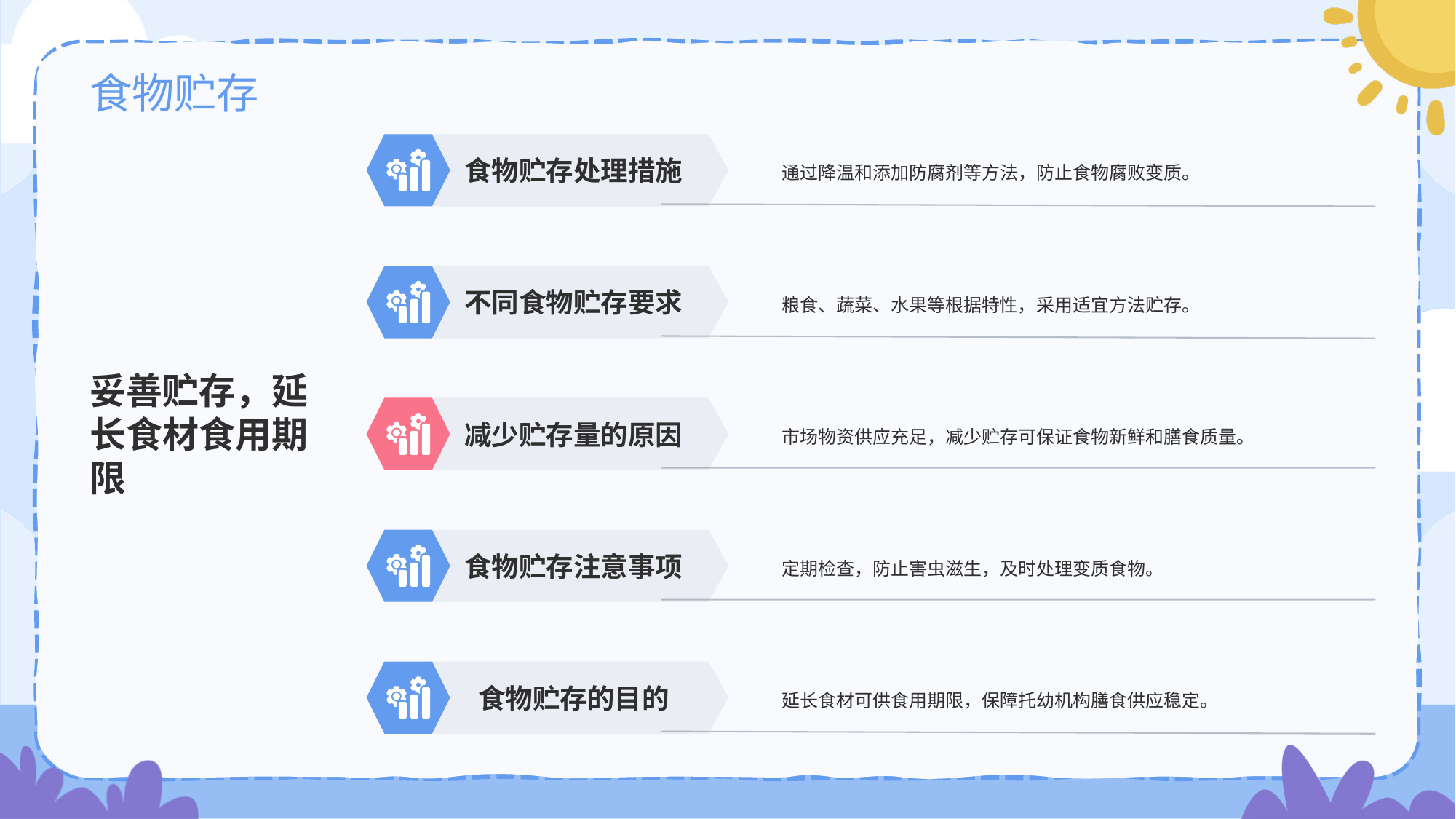

# 食物贮存

食物贮存处理措施

通过降温和添加防腐剂等方法，防止食物腐败变质。

不同食物贮存要求

粮食、蔬菜、水果等根据特性，采用适宜方法贮存。
妥善贮存，延长食材食用期限

减少贮存量的原因

市场物资供应充足，减少贮存可保证食物新鲜和膳食质量。

食物贮存注意事项

定期检查，防止害虫滋生，及时处理变质食物。

食物贮存的目的

延长食材可供食用期限，保障托幼机构膳食供应稳定。